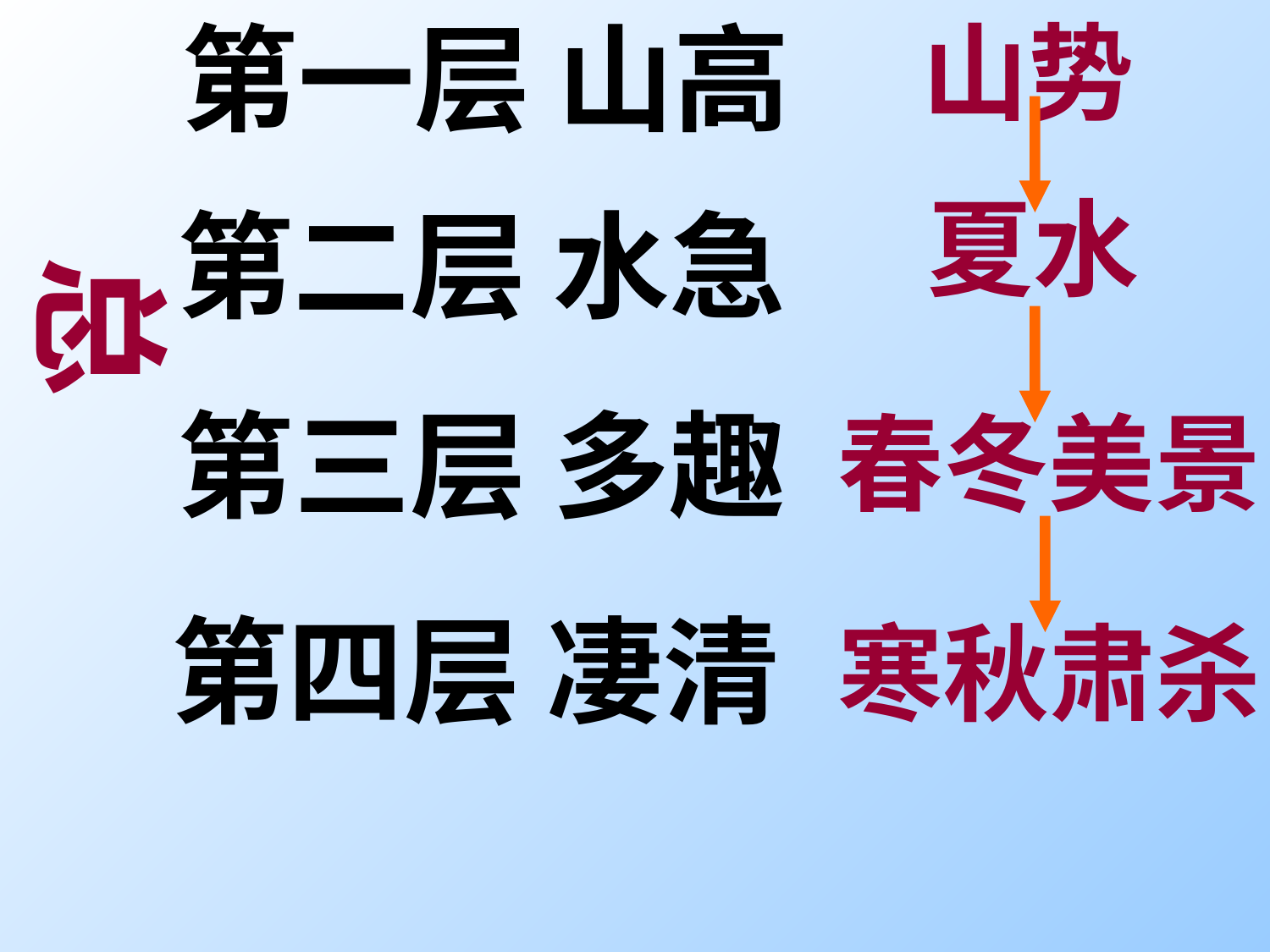

第一层 山高
山势

夏水
第二层 水急

总结

第三层 多趣
春冬美景

第四层 凄清
寒秋肃杀